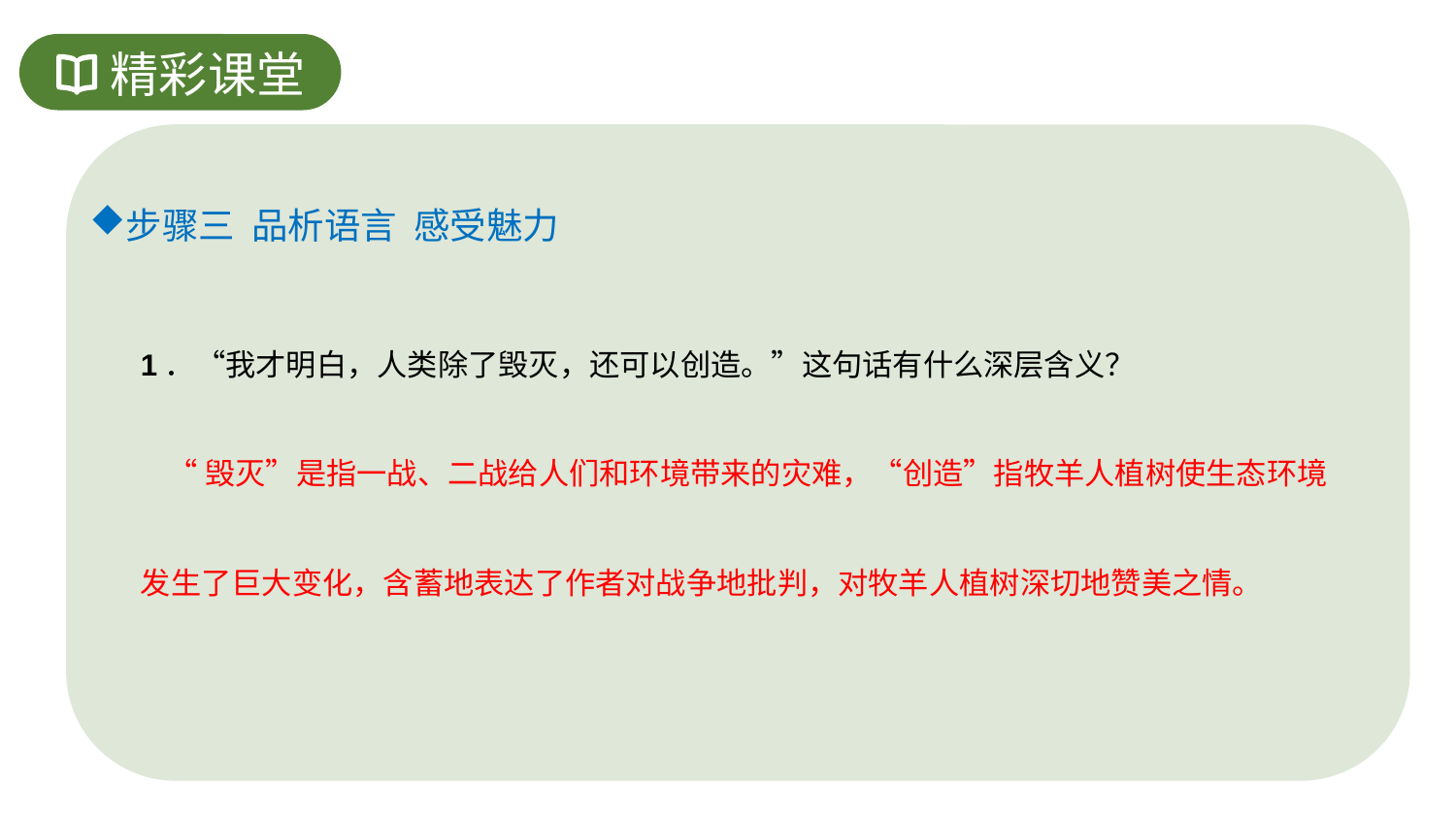

精彩课堂

步骤三  品析语言  感受魅力
1．“我才明白，人类除了毁灭，还可以创造。”这句话有什么深层含义？
    “毁灭”是指一战、二战给人们和环境带来的灾难，“创造”指牧羊人植树使生态环境发生了巨大变化，含蓄地表达了作者对战争地批判，对牧羊人植树深切地赞美之情。